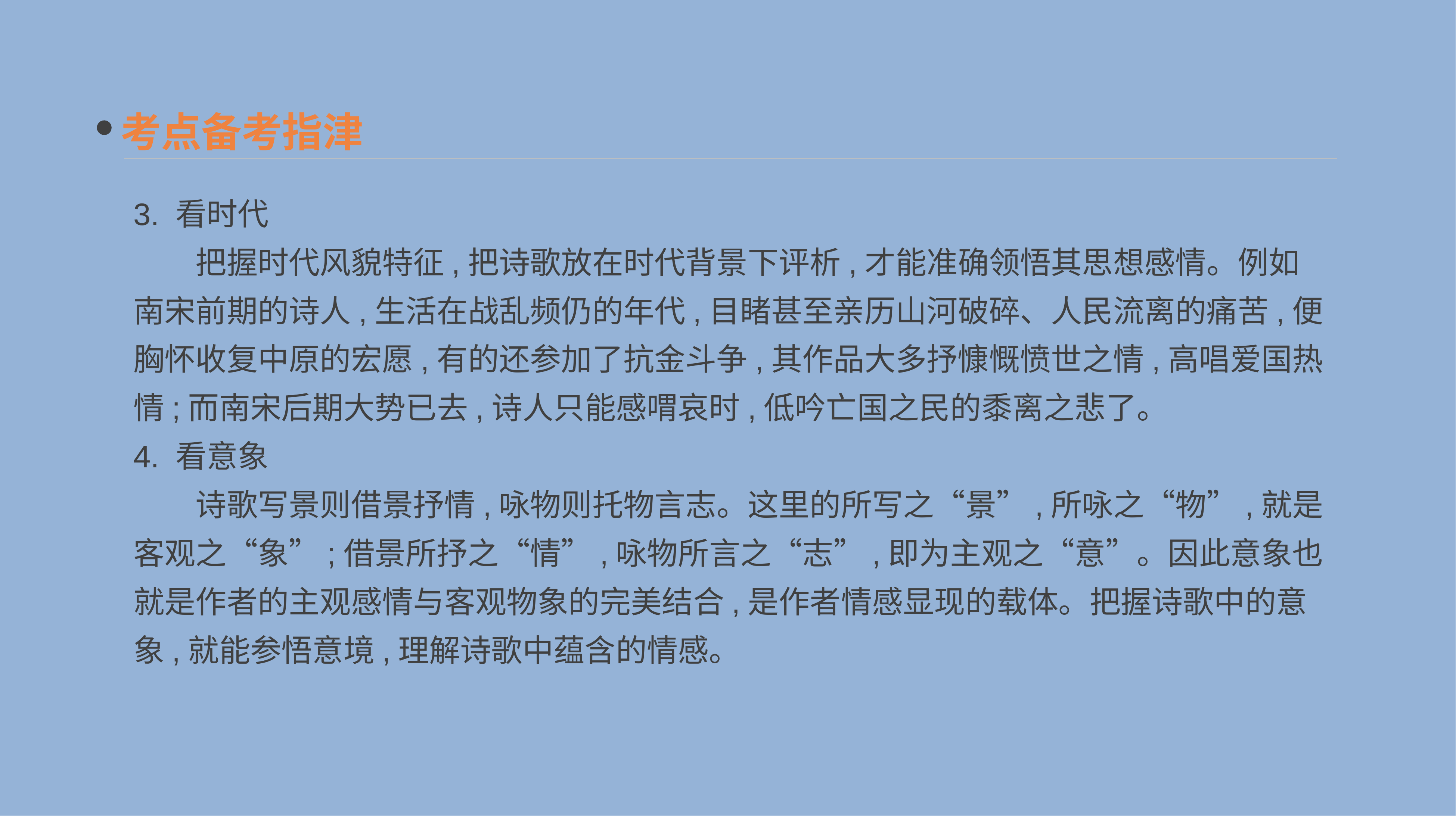

考点备考指津

3. 看时代
　　把握时代风貌特征,把诗歌放在时代背景下评析,才能准确领悟其思想感情。例如南宋前期的诗人,生活在战乱频仍的年代,目睹甚至亲历山河破碎、人民流离的痛苦,便胸怀收复中原的宏愿,有的还参加了抗金斗争,其作品大多抒慷慨愤世之情,高唱爱国热情;而南宋后期大势已去,诗人只能感喟哀时,低吟亡国之民的黍离之悲了。
4. 看意象
　　诗歌写景则借景抒情,咏物则托物言志。这里的所写之“景”,所咏之“物”,就是客观之“象”;借景所抒之“情”,咏物所言之“志”,即为主观之“意”。因此意象也就是作者的主观感情与客观物象的完美结合,是作者情感显现的载体。把握诗歌中的意象,就能参悟意境,理解诗歌中蕴含的情感。